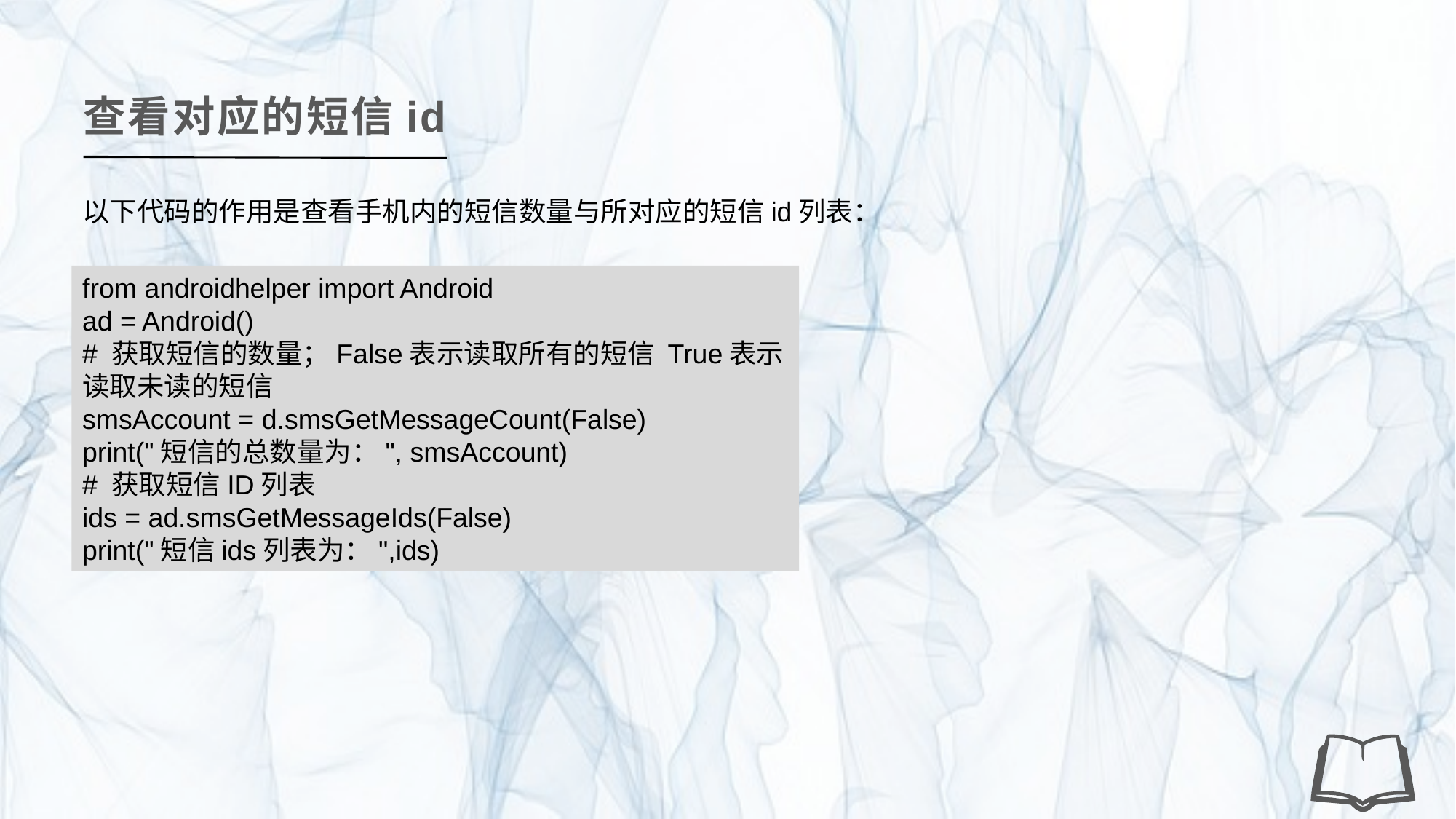

查看对应的短信id
以下代码的作用是查看手机内的短信数量与所对应的短信id列表：
from androidhelper import Android
ad = Android()
# 获取短信的数量；False表示读取所有的短信 True表示读取未读的短信
smsAccount = d.smsGetMessageCount(False)
print("短信的总数量为：", smsAccount)
# 获取短信ID列表
ids = ad.smsGetMessageIds(False)
print("短信ids列表为：",ids)

31